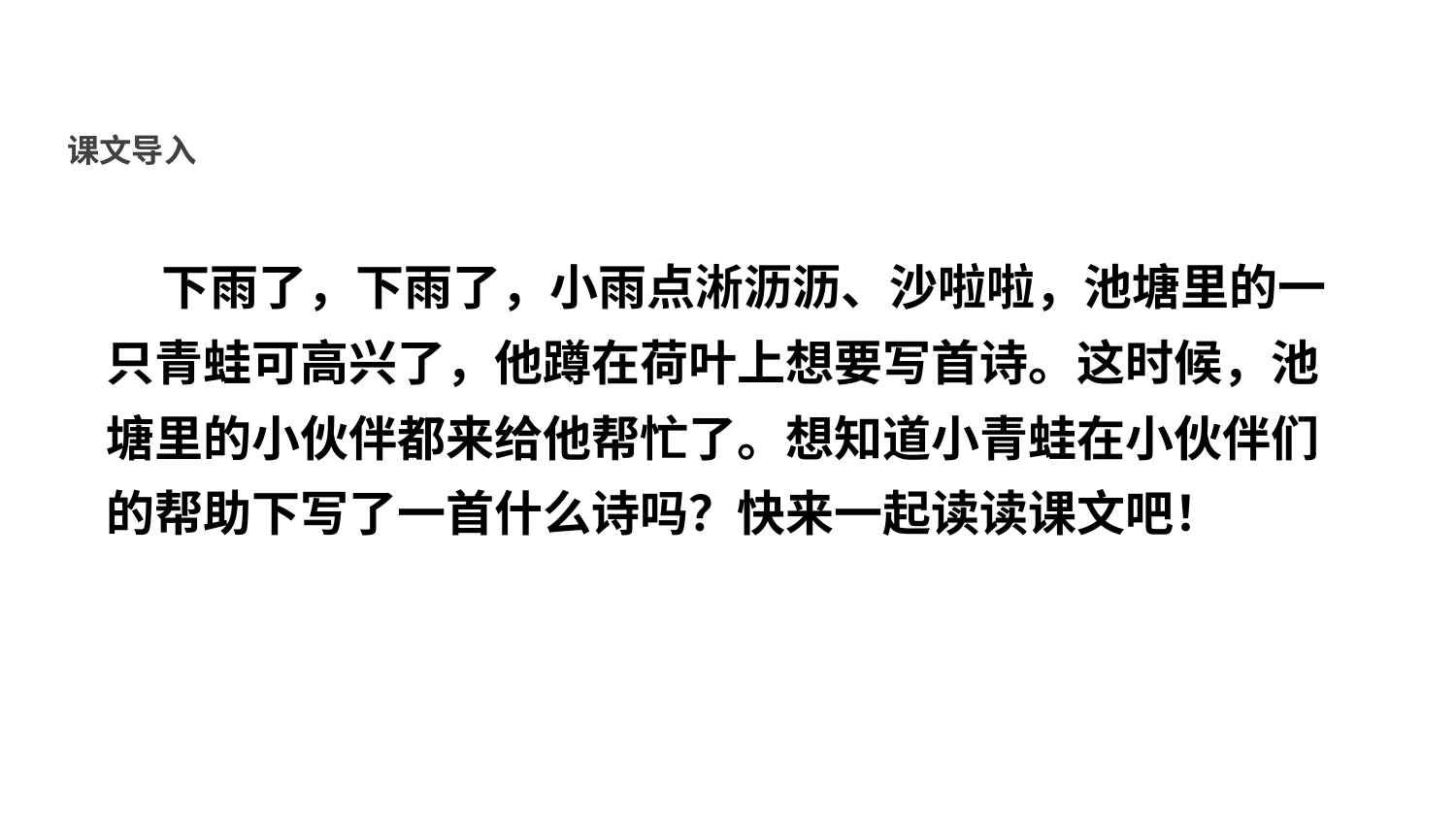

课文导入
    下雨了，下雨了，小雨点淅沥沥、沙啦啦，池塘里的一只青蛙可高兴了，他蹲在荷叶上想要写首诗。这时候，池塘里的小伙伴都来给他帮忙了。想知道小青蛙在小伙伴们的帮助下写了一首什么诗吗？快来一起读读课文吧！
https://www.ypppt.com/